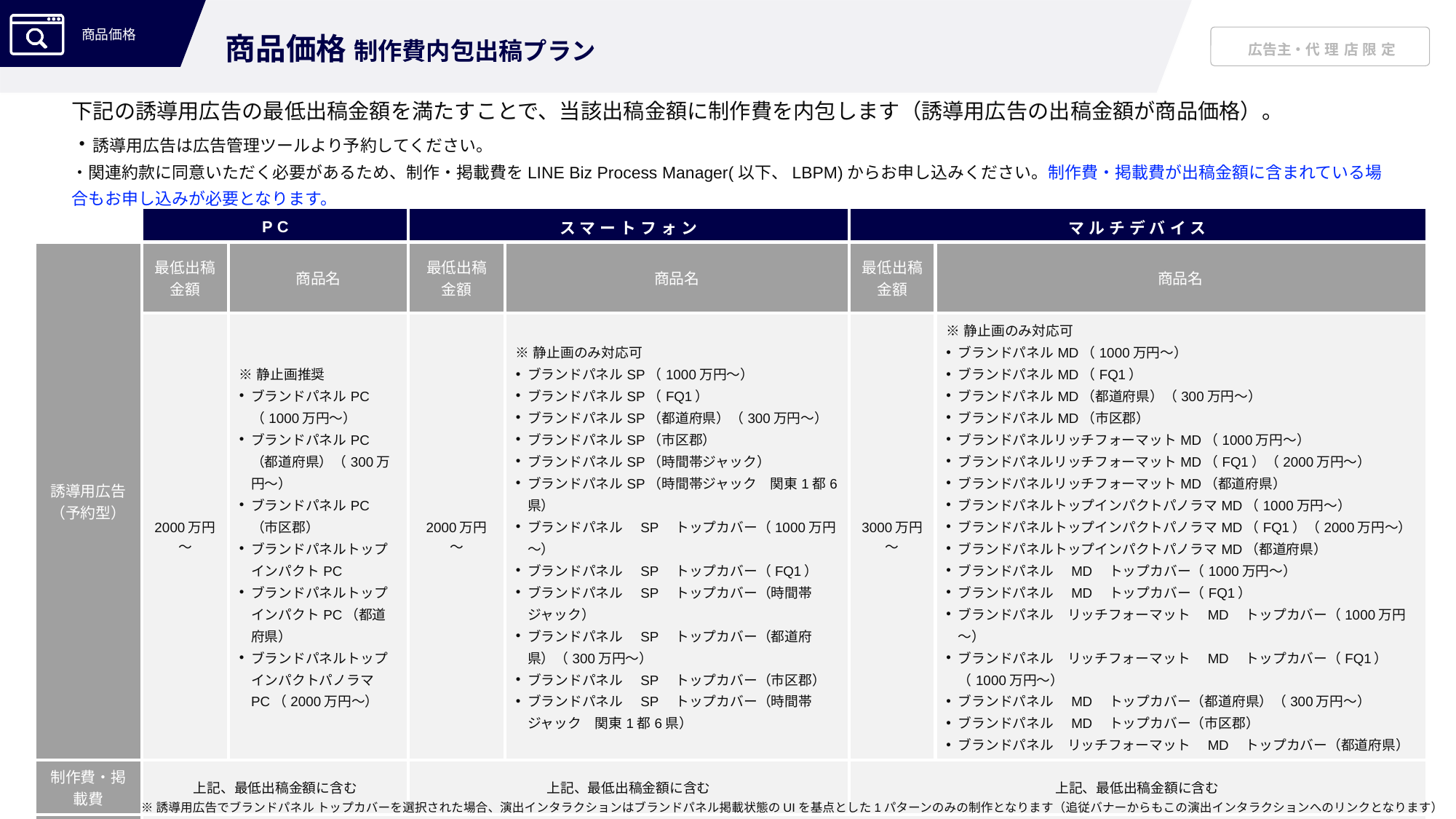

商品価格 制作費内包出稿プラン
下記の誘導用広告の最低出稿金額を満たすことで、当該出稿金額に制作費を内包します（誘導用広告の出稿金額が商品価格）。
・誘導用広告は広告管理ツールより予約してください。
・関連約款に同意いただく必要があるため、制作・掲載費をLINE Biz Process Manager(以下、LBPM)からお申し込みください。制作費・掲載費が出稿金額に含まれている場合もお申し込みが必要となります。
|  | PC |  | スマートフォン |  | マルチデバイス |  |
| --- | --- | --- | --- | --- | --- | --- |
| 誘導用広告 （予約型） | 最低出稿 金額 | 商品名 | 最低出稿 金額 | 商品名 | 最低出稿 金額 | 商品名 |
|  | 2000万円～ | ※静止画推奨 ブランドパネルPC（1000万円～） ブランドパネルPC（都道府県）（300万円～） ブランドパネルPC（市区郡） ブランドパネルトップインパクトPC ブランドパネルトップインパクトPC（都道府県） ブランドパネルトップインパクトパノラマPC（2000万円～） | 2000万円～ | ※静止画のみ対応可 　 ブランドパネルSP（1000万円～） ブランドパネルSP（FQ1） ブランドパネルSP（都道府県）（300万円～） ブランドパネルSP（市区郡） ブランドパネルSP（時間帯ジャック） ブランドパネルSP（時間帯ジャック　関東1都6県） ブランドパネル　SP　トップカバー（1000万円～） ブランドパネル　SP　トップカバー（FQ1） ブランドパネル　SP　トップカバー（時間帯ジャック） ブランドパネル　SP　トップカバー（都道府県）（300万円～） ブランドパネル　SP　トップカバー（市区郡） ブランドパネル　SP　トップカバー（時間帯ジャック　関東1都6県） | 3000万円～ | ※静止画のみ対応可 ブランドパネルMD（1000万円～） ブランドパネルMD（FQ1） ブランドパネルMD（都道府県）（300万円～） ブランドパネルMD（市区郡） ブランドパネルリッチフォーマットMD（1000万円～） ブランドパネルリッチフォーマットMD（FQ1）（2000万円～） ブランドパネルリッチフォーマットMD（都道府県） ブランドパネルトップインパクトパノラマMD（1000万円～） ブランドパネルトップインパクトパノラマMD（FQ1）（2000万円～） ブランドパネルトップインパクトパノラマMD（都道府県） ブランドパネル　MD　トップカバー（1000万円～） ブランドパネル　MD　トップカバー（FQ1） ブランドパネル　リッチフォーマット　MD　トップカバー（1000万円～） ブランドパネル　リッチフォーマット　MD　トップカバー（FQ1）（1000万円～） ブランドパネル　MD　トップカバー（都道府県）（300万円～） ブランドパネル　MD　トップカバー（市区郡） ブランドパネル　リッチフォーマット　MD　トップカバー（都道府県） |
| 制作費・掲載費 | 上記、最低出稿金額に含む |  | 上記、最低出稿金額に含む |  | 上記、最低出稿金額に含む |  |
| 制作費・掲載費申込（LBPM） | 「制作・掲載費」としてお申し込みが必要 |  |  |  |  |  |
※誘導用広告でブランドパネル トップカバーを選択された場合、演出インタラクションはブランドパネル掲載状態のUIを基点とした1パターンのみの制作となります（追従バナーからもこの演出インタラクションへのリンクとなります）